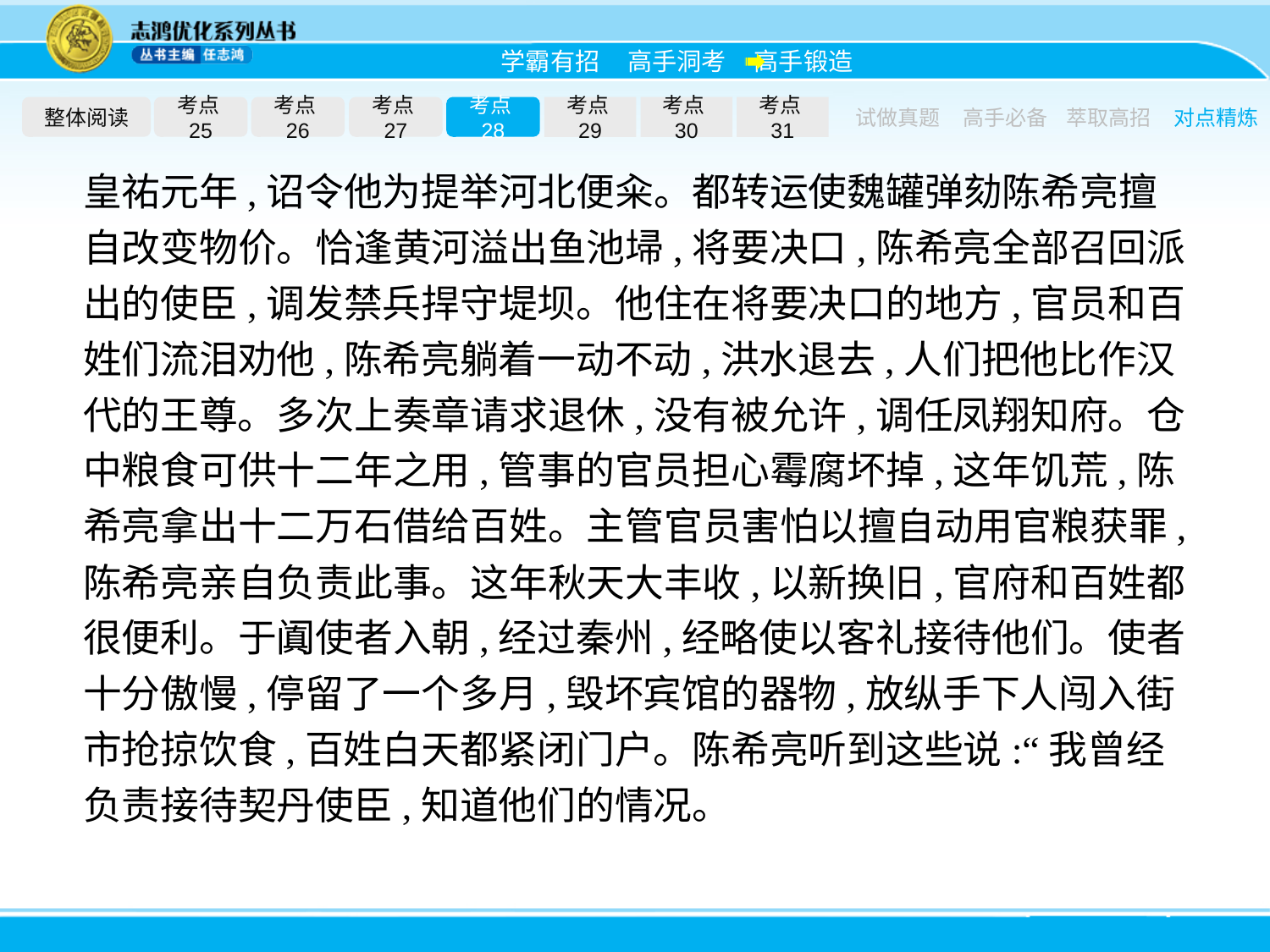

整体阅读
考点25
考点26
考点27
考点28
考点29
考点30
考点31
试做真题
高手必备
萃取高招
对点精炼
皇祐元年,诏令他为提举河北便籴。都转运使魏罐弹劾陈希亮擅自改变物价。恰逢黄河溢出鱼池埽,将要决口,陈希亮全部召回派出的使臣,调发禁兵捍守堤坝。他住在将要决口的地方,官员和百姓们流泪劝他,陈希亮躺着一动不动,洪水退去,人们把他比作汉代的王尊。多次上奏章请求退休,没有被允许,调任凤翔知府。仓中粮食可供十二年之用,管事的官员担心霉腐坏掉,这年饥荒,陈希亮拿出十二万石借给百姓。主管官员害怕以擅自动用官粮获罪,陈希亮亲自负责此事。这年秋天大丰收,以新换旧,官府和百姓都很便利。于阗使者入朝,经过秦州,经略使以客礼接待他们。使者十分傲慢,停留了一个多月,毁坏宾馆的器物,放纵手下人闯入街市抢掠饮食,百姓白天都紧闭门户。陈希亮听到这些说:“我曾经负责接待契丹使臣,知道他们的情况。